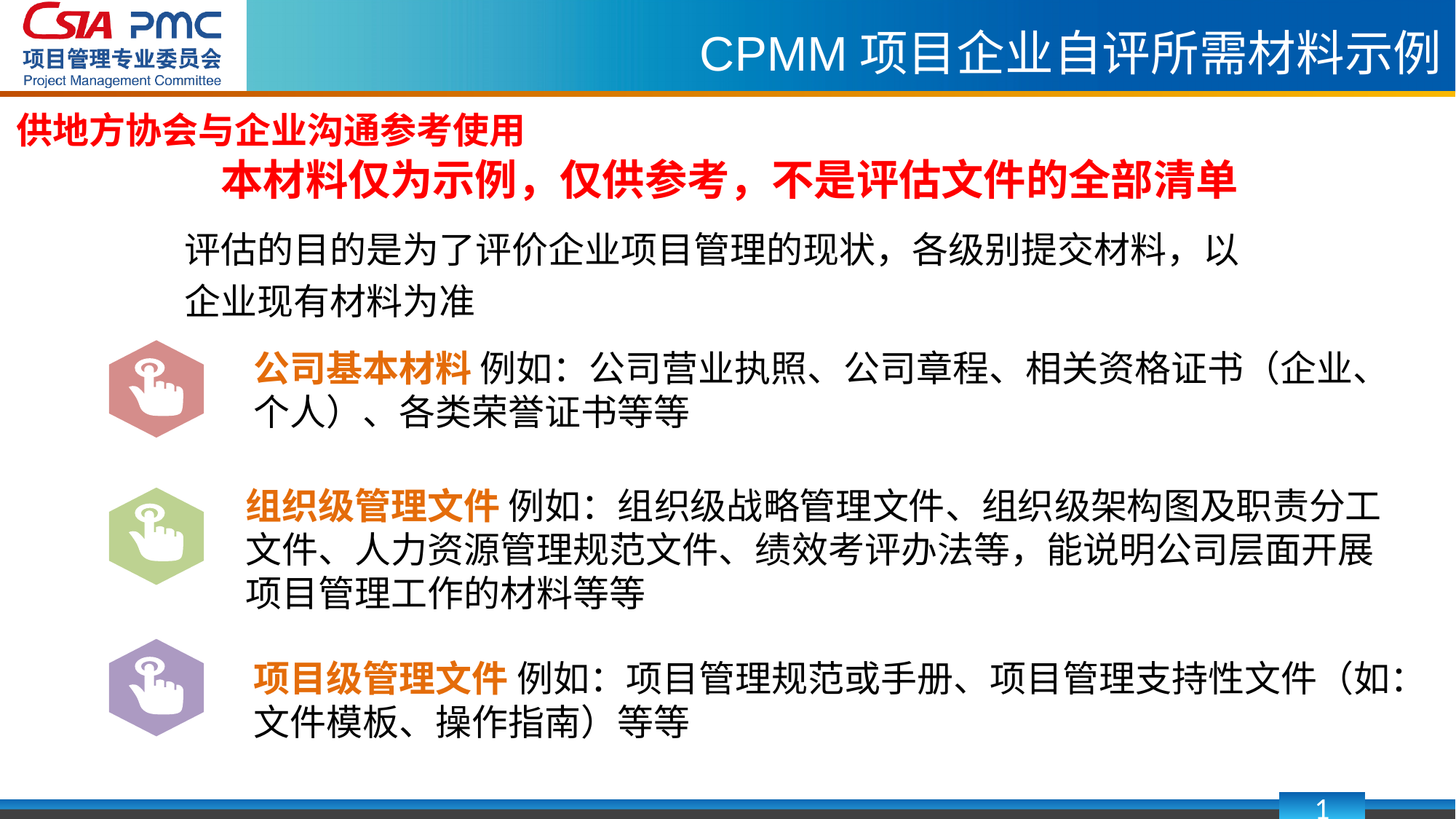

CPMM项目企业自评所需材料示例
供地方协会与企业沟通参考使用
本材料仅为示例，仅供参考，不是评估文件的全部清单
评估的目的是为了评价企业项目管理的现状，各级别提交材料，以企业现有材料为准

公司基本材料 例如：公司营业执照、公司章程、相关资格证书（企业、个人）、各类荣誉证书等等
组织级管理文件 例如：组织级战略管理文件、组织级架构图及职责分工文件、人力资源管理规范文件、绩效考评办法等，能说明公司层面开展项目管理工作的材料等等
项目级管理文件 例如：项目管理规范或手册、项目管理支持性文件（如：文件模板、操作指南）等等